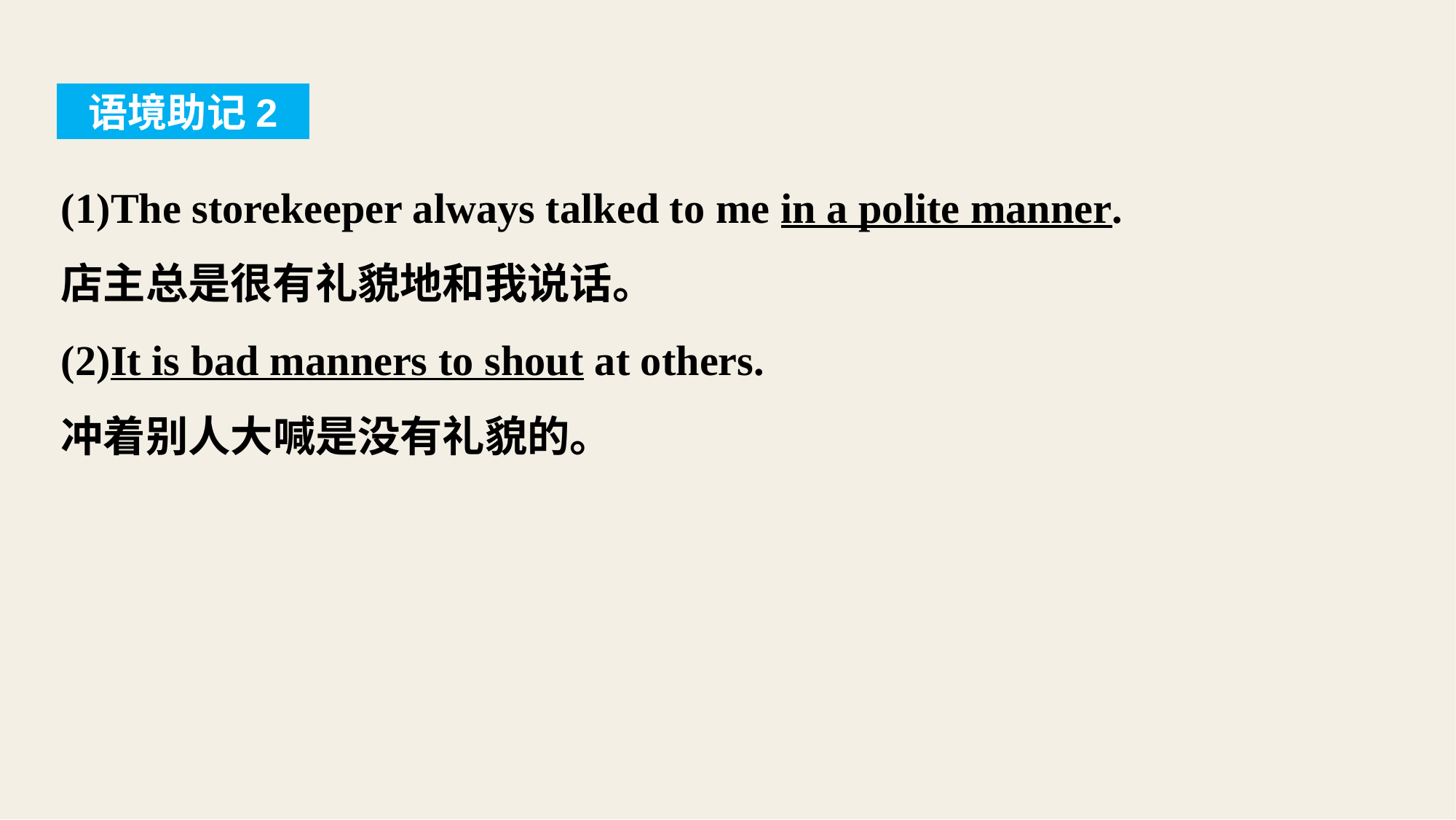

语境助记2
(1)The storekeeper always talked to me in a polite manner.
店主总是很有礼貌地和我说话。
(2)It is bad manners to shout at others.
冲着别人大喊是没有礼貌的。